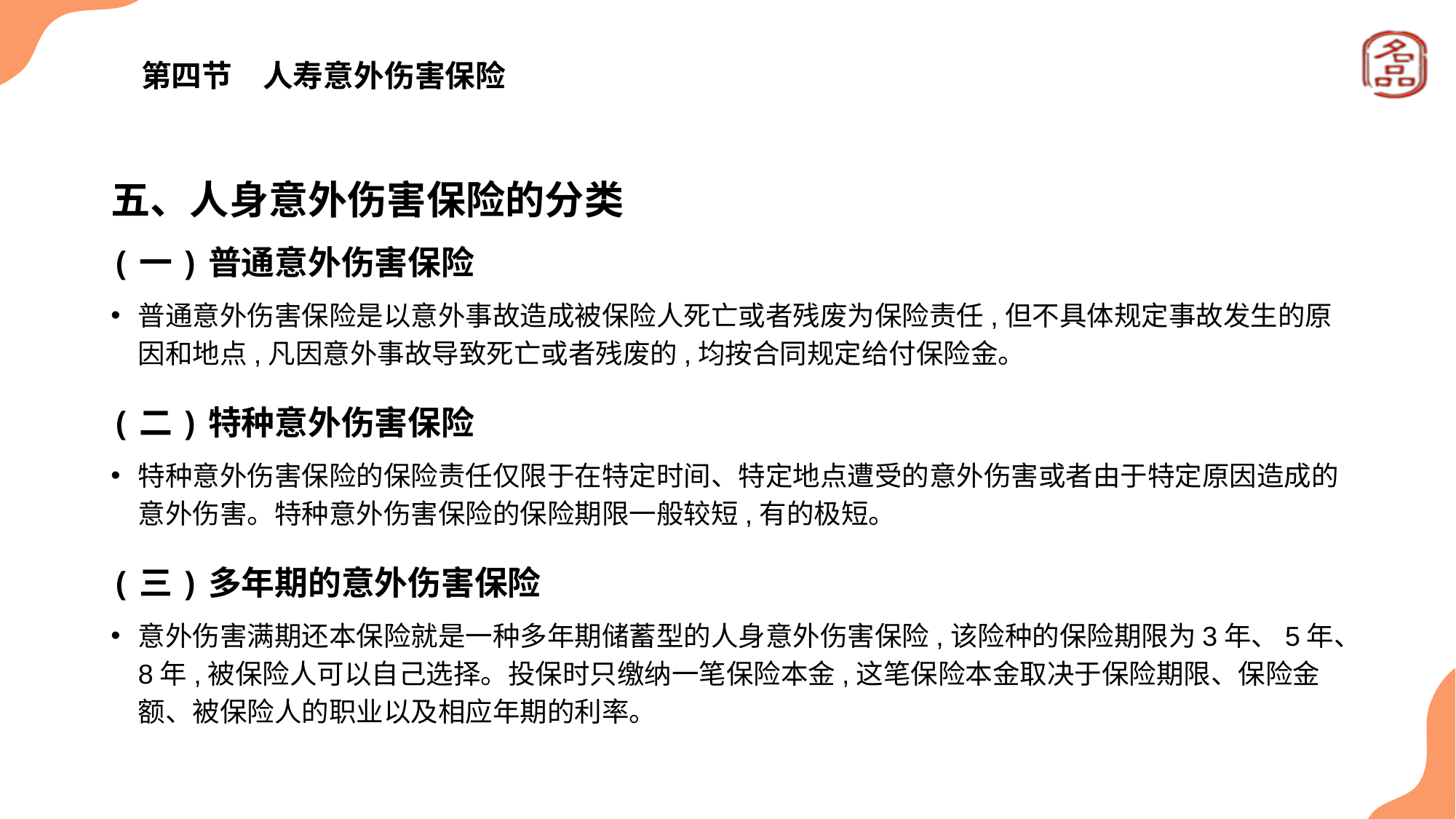

# 第四节　人寿意外伤害保险
五、人身意外伤害保险的分类
(一)普通意外伤害保险
普通意外伤害保险是以意外事故造成被保险人死亡或者残废为保险责任,但不具体规定事故发生的原因和地点,凡因意外事故导致死亡或者残废的,均按合同规定给付保险金。
(二)特种意外伤害保险
特种意外伤害保险的保险责任仅限于在特定时间、特定地点遭受的意外伤害或者由于特定原因造成的意外伤害。特种意外伤害保险的保险期限一般较短,有的极短。
(三)多年期的意外伤害保险
意外伤害满期还本保险就是一种多年期储蓄型的人身意外伤害保险,该险种的保险期限为3年、5年、8年,被保险人可以自己选择。投保时只缴纳一笔保险本金,这笔保险本金取决于保险期限、保险金额、被保险人的职业以及相应年期的利率。